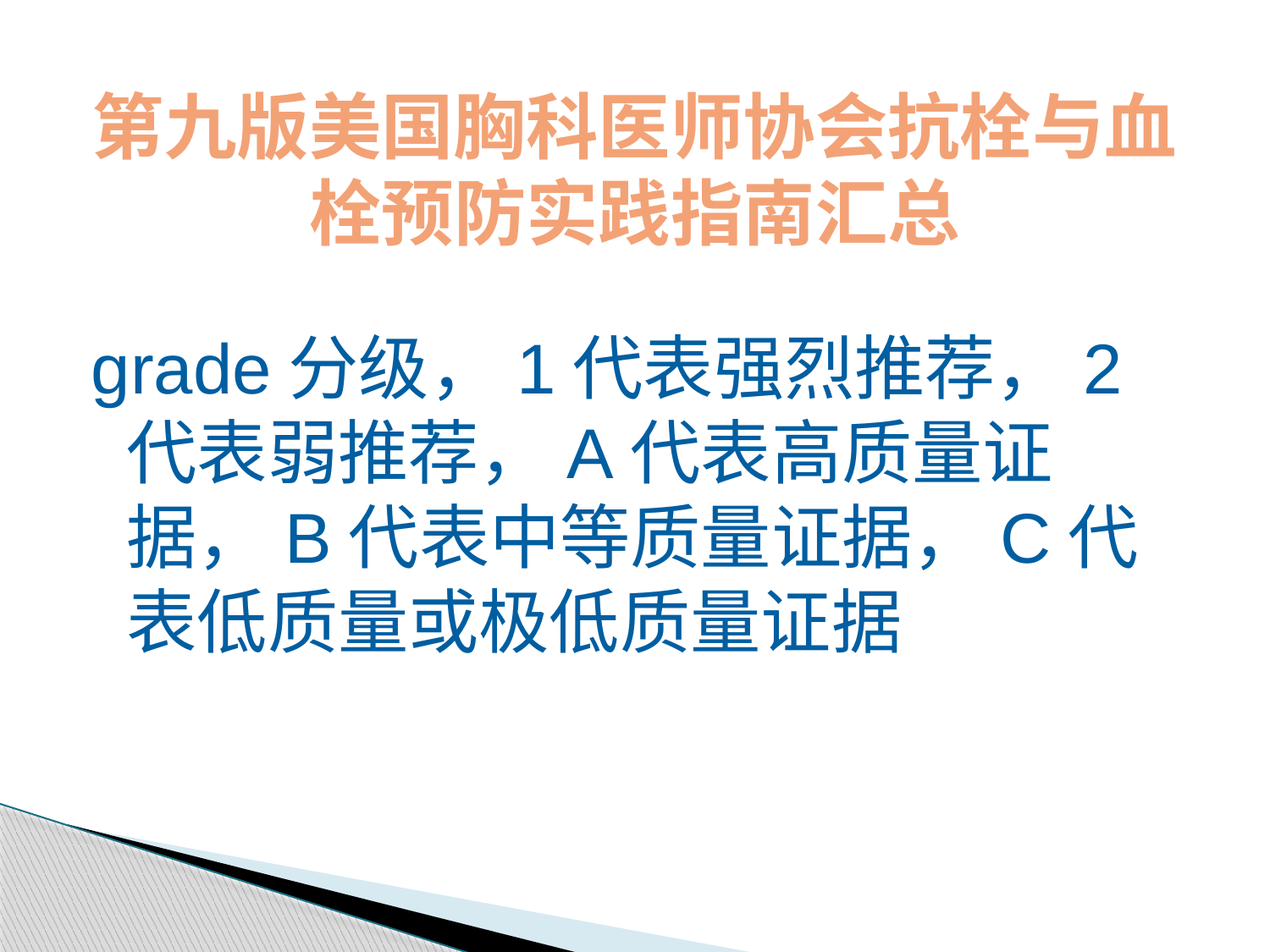

# 第九版美国胸科医师协会抗栓与血栓预防实践指南汇总
grade分级，1代表强烈推荐，2代表弱推荐，A代表高质量证据，B代表中等质量证据，C代表低质量或极低质量证据